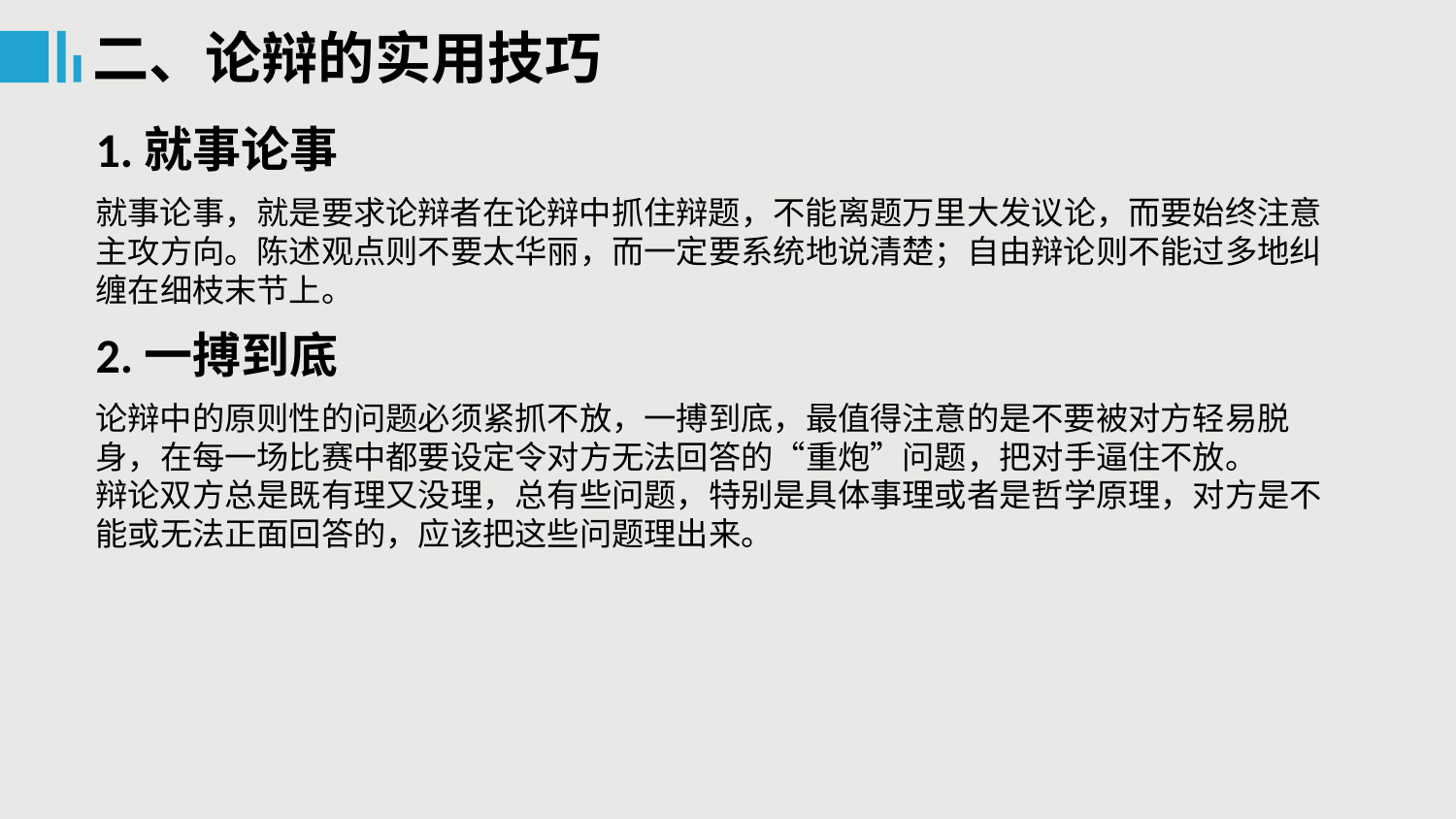

二、论辩的实用技巧

1.就事论事
就事论事，就是要求论辩者在论辩中抓住辩题，不能离题万里大发议论，而要始终注意主攻方向。陈述观点则不要太华丽，而一定要系统地说清楚；自由辩论则不能过多地纠缠在细枝末节上。
2.一搏到底
论辩中的原则性的问题必须紧抓不放，一搏到底，最值得注意的是不要被对方轻易脱身，在每一场比赛中都要设定令对方无法回答的“重炮”问题，把对手逼住不放。
辩论双方总是既有理又没理，总有些问题，特别是具体事理或者是哲学原理，对方是不能或无法正面回答的，应该把这些问题理出来。